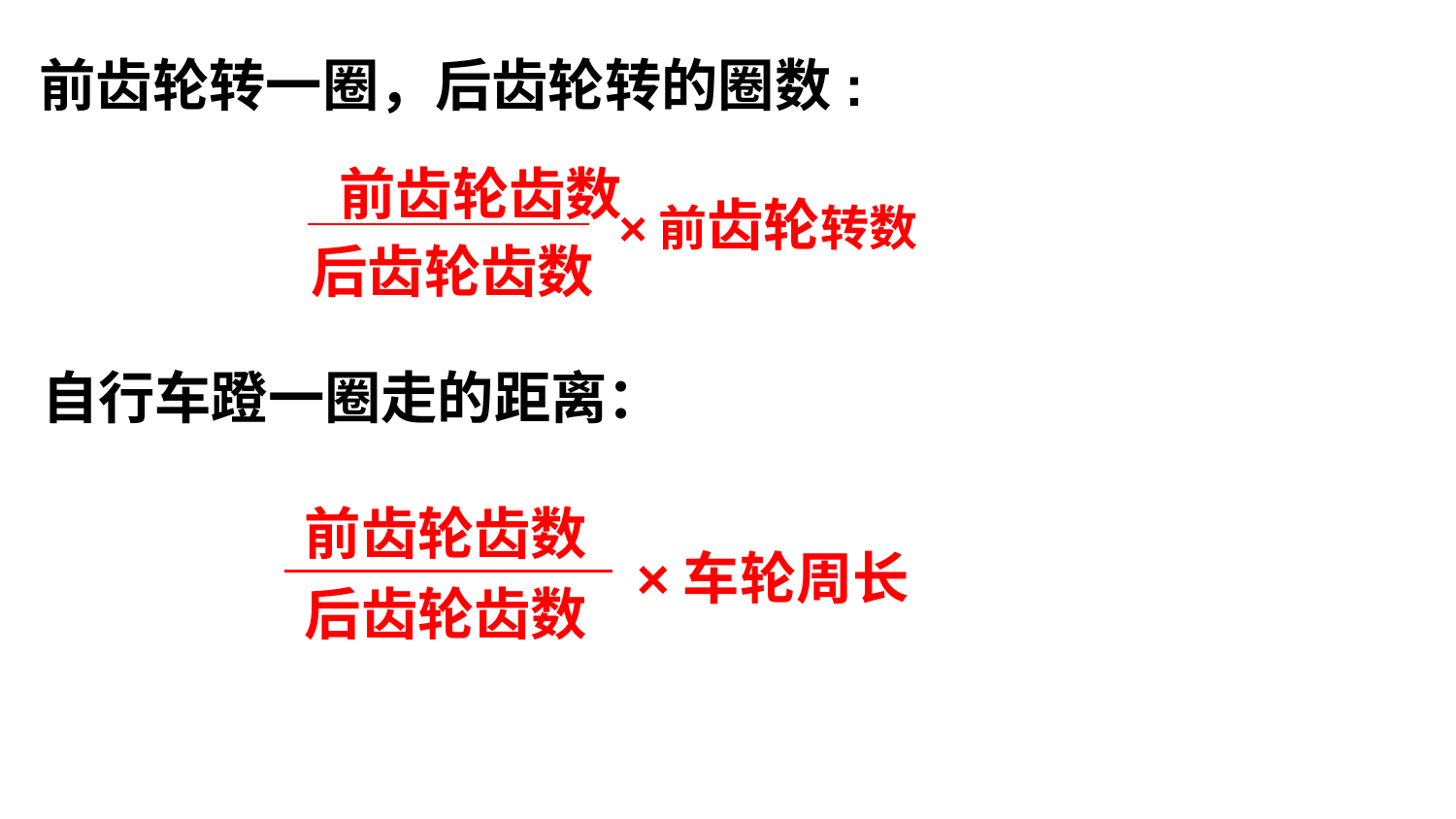

前齿轮转一圈，后齿轮转的圈数:
前齿轮齿数
后齿轮齿数
×前齿轮转数
自行车蹬一圈走的距离：
前齿轮齿数
×车轮周长
后齿轮齿数